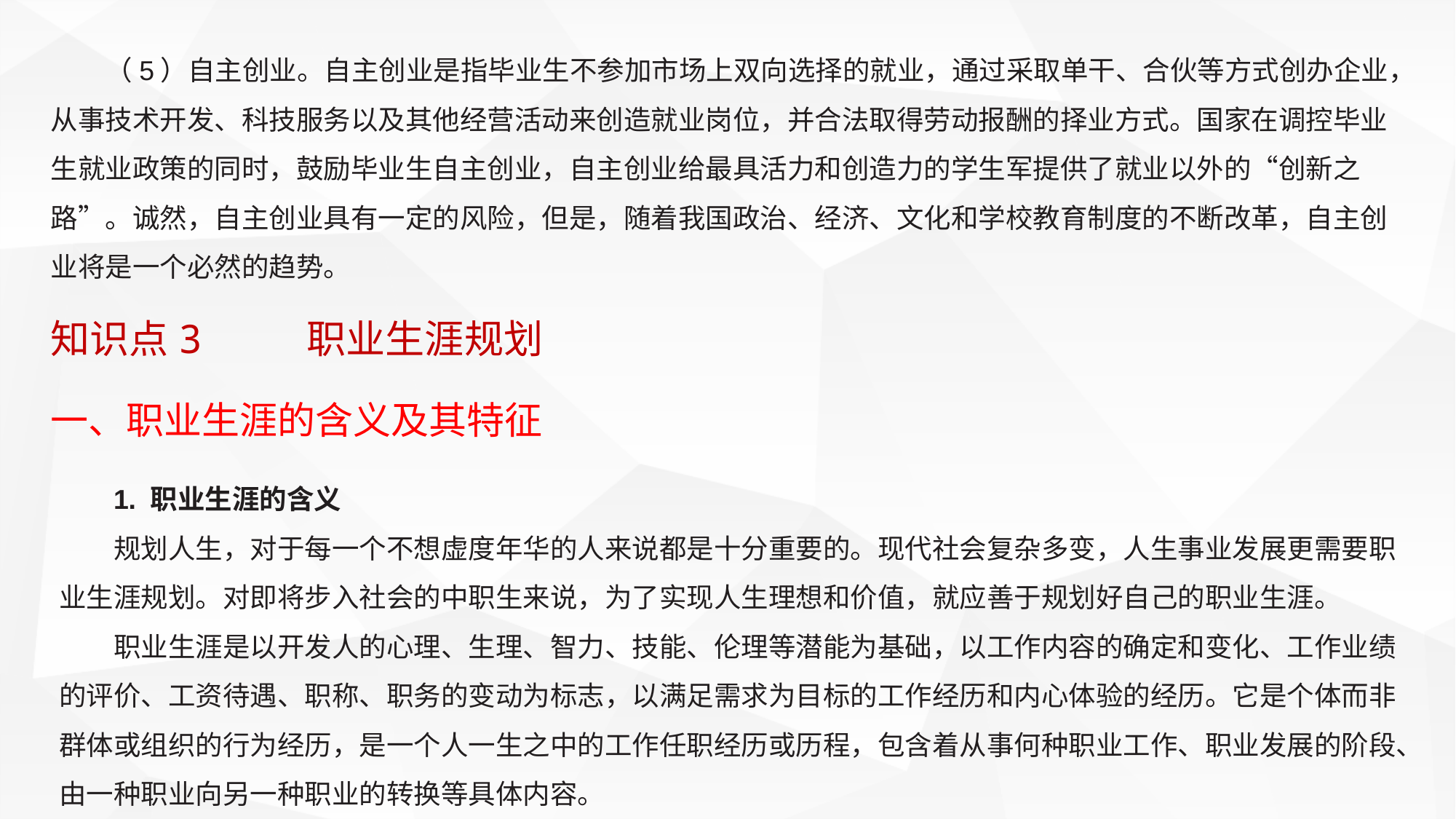

（5）自主创业。自主创业是指毕业生不参加市场上双向选择的就业，通过采取单干、合伙等方式创办企业，从事技术开发、科技服务以及其他经营活动来创造就业岗位，并合法取得劳动报酬的择业方式。国家在调控毕业生就业政策的同时，鼓励毕业生自主创业，自主创业给最具活力和创造力的学生军提供了就业以外的“创新之路”。诚然，自主创业具有一定的风险，但是，随着我国政治、经济、文化和学校教育制度的不断改革，自主创业将是一个必然的趋势。
知识点3    职业生涯规划
一、职业生涯的含义及其特征
1. 职业生涯的含义
规划人生，对于每一个不想虚度年华的人来说都是十分重要的。现代社会复杂多变，人生事业发展更需要职业生涯规划。对即将步入社会的中职生来说，为了实现人生理想和价值，就应善于规划好自己的职业生涯。
职业生涯是以开发人的心理、生理、智力、技能、伦理等潜能为基础，以工作内容的确定和变化、工作业绩的评价、工资待遇、职称、职务的变动为标志，以满足需求为目标的工作经历和内心体验的经历。它是个体而非群体或组织的行为经历，是一个人一生之中的工作任职经历或历程，包含着从事何种职业工作、职业发展的阶段、由一种职业向另一种职业的转换等具体内容。